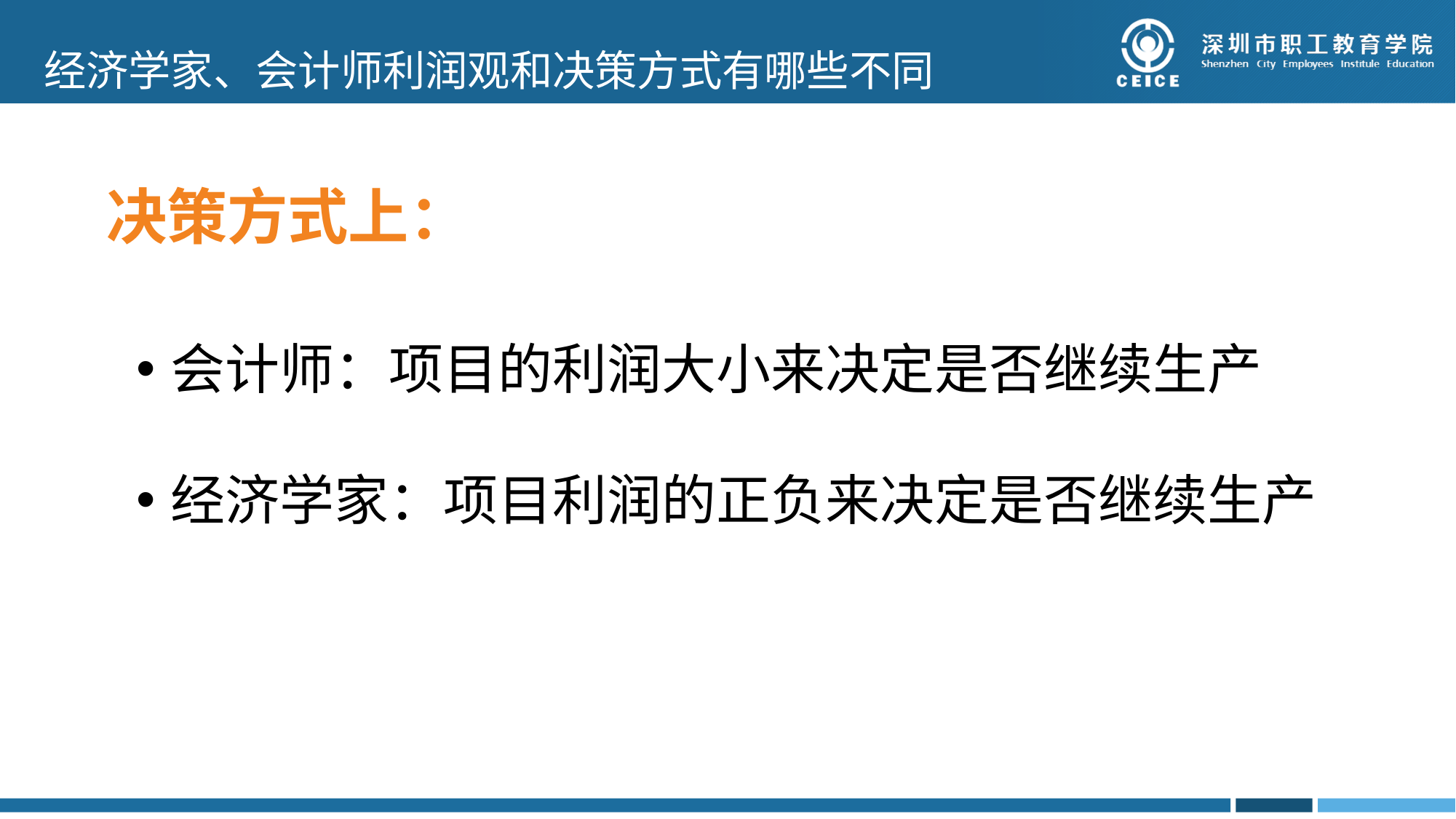

经济学家、会计师利润观和决策方式有哪些不同
决策方式上：
会计师：项目的利润大小来决定是否继续生产

经济学家：项目利润的正负来决定是否继续生产